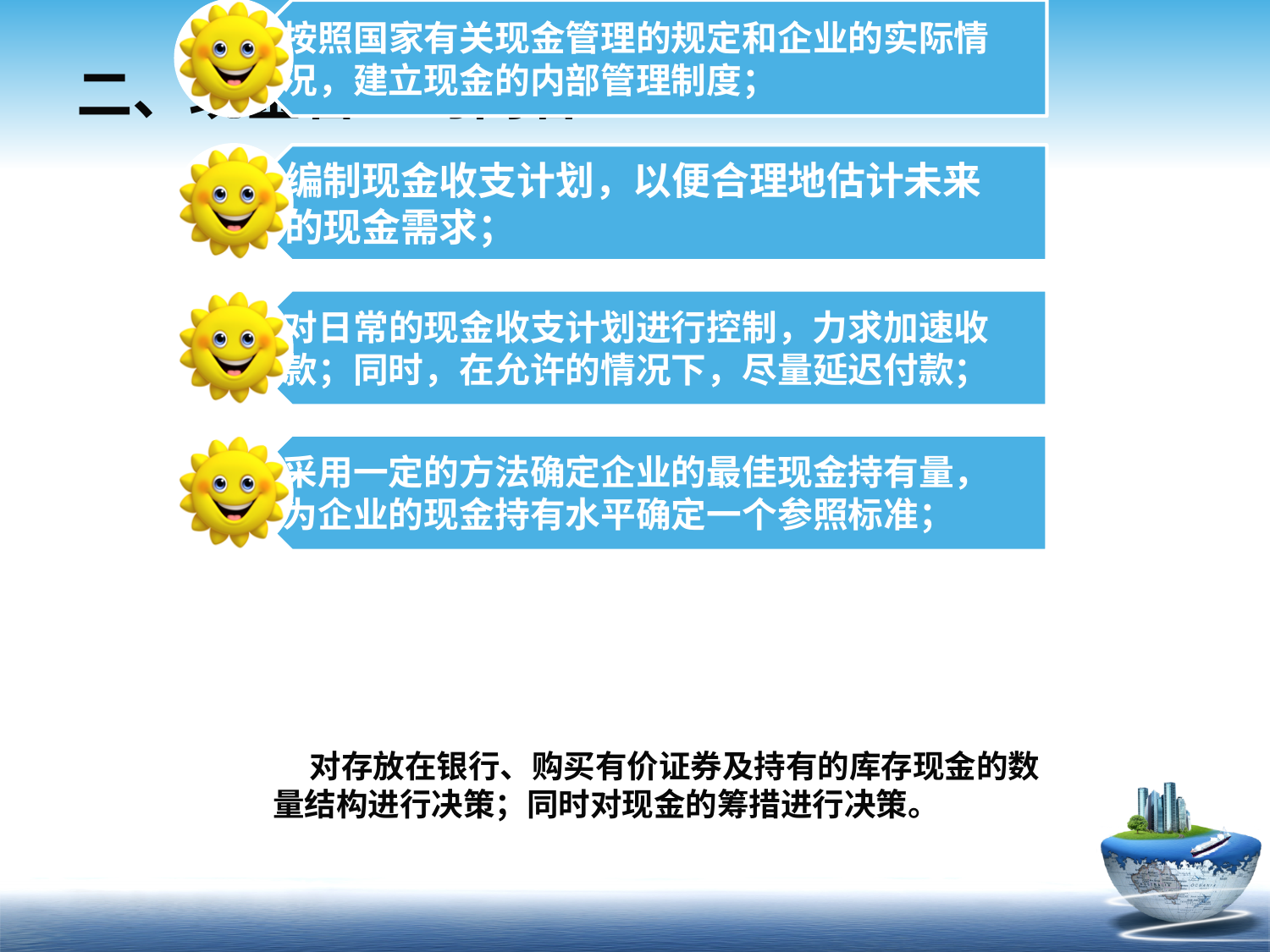

# 二、现金管理的内容
按照国家有关现金管理的规定和企业的实际情况，建立现金的内部管理制度；
编制现金收支计划，以便合理地估计未来的现金需求；
对日常的现金收支计划进行控制，力求加速收款；同时，在允许的情况下，尽量延迟付款；
采用一定的方法确定企业的最佳现金持有量，为企业的现金持有水平确定一个参照标准；

广义
狭义

狭义

对存放在银行、购买有价证券及持有的库存现金的数量结构进行决策；同时对现金的筹措进行决策。